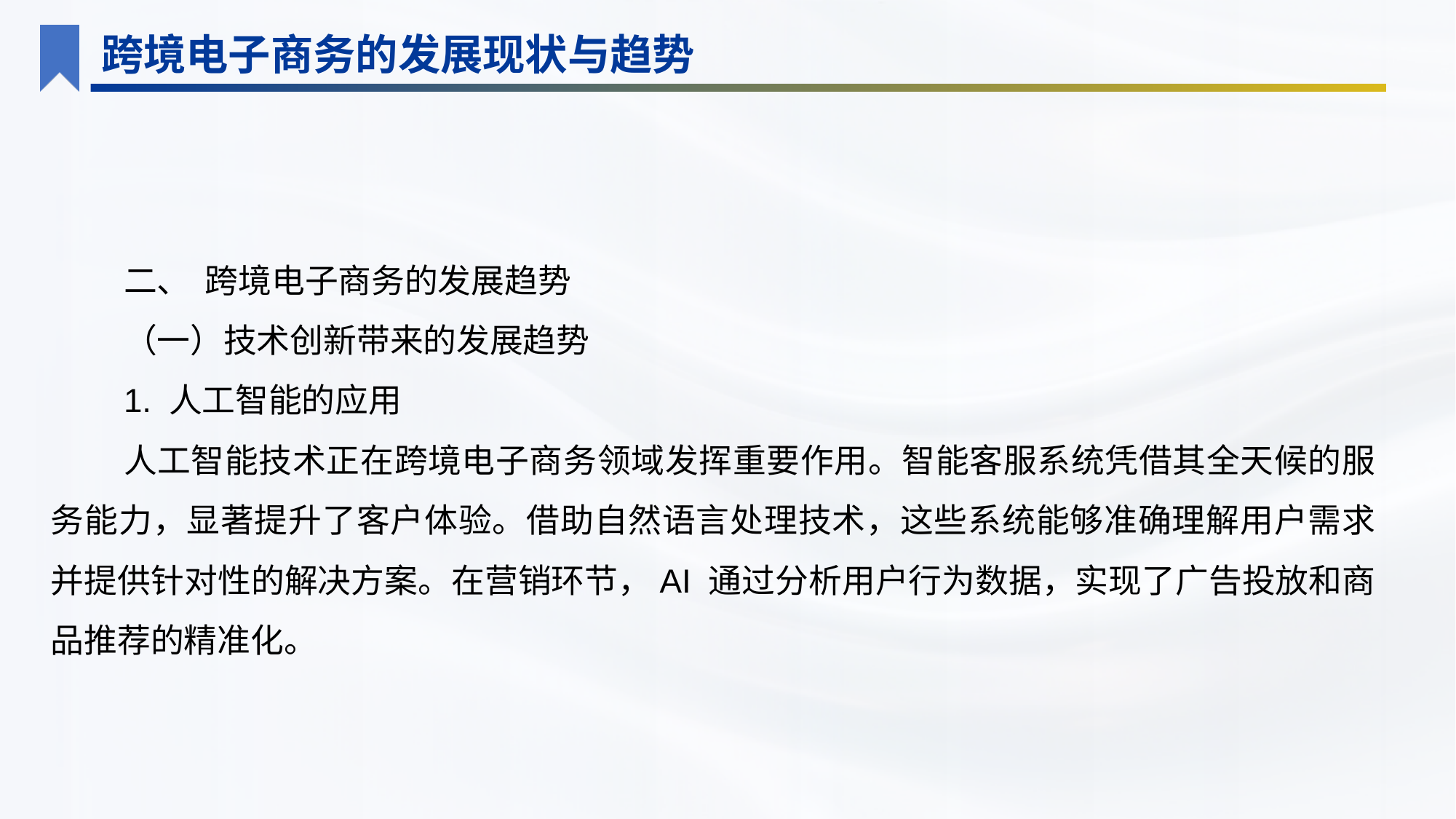

跨境电子商务的发展现状与趋势
二、  跨境电子商务的发展趋势
（一）技术创新带来的发展趋势
1. 人工智能的应用
人工智能技术正在跨境电子商务领域发挥重要作用。智能客服系统凭借其全天候的服务能力，显著提升了客户体验。借助自然语言处理技术，这些系统能够准确理解用户需求并提供针对性的解决方案。在营销环节，AI 通过分析用户行为数据，实现了广告投放和商品推荐的精准化。